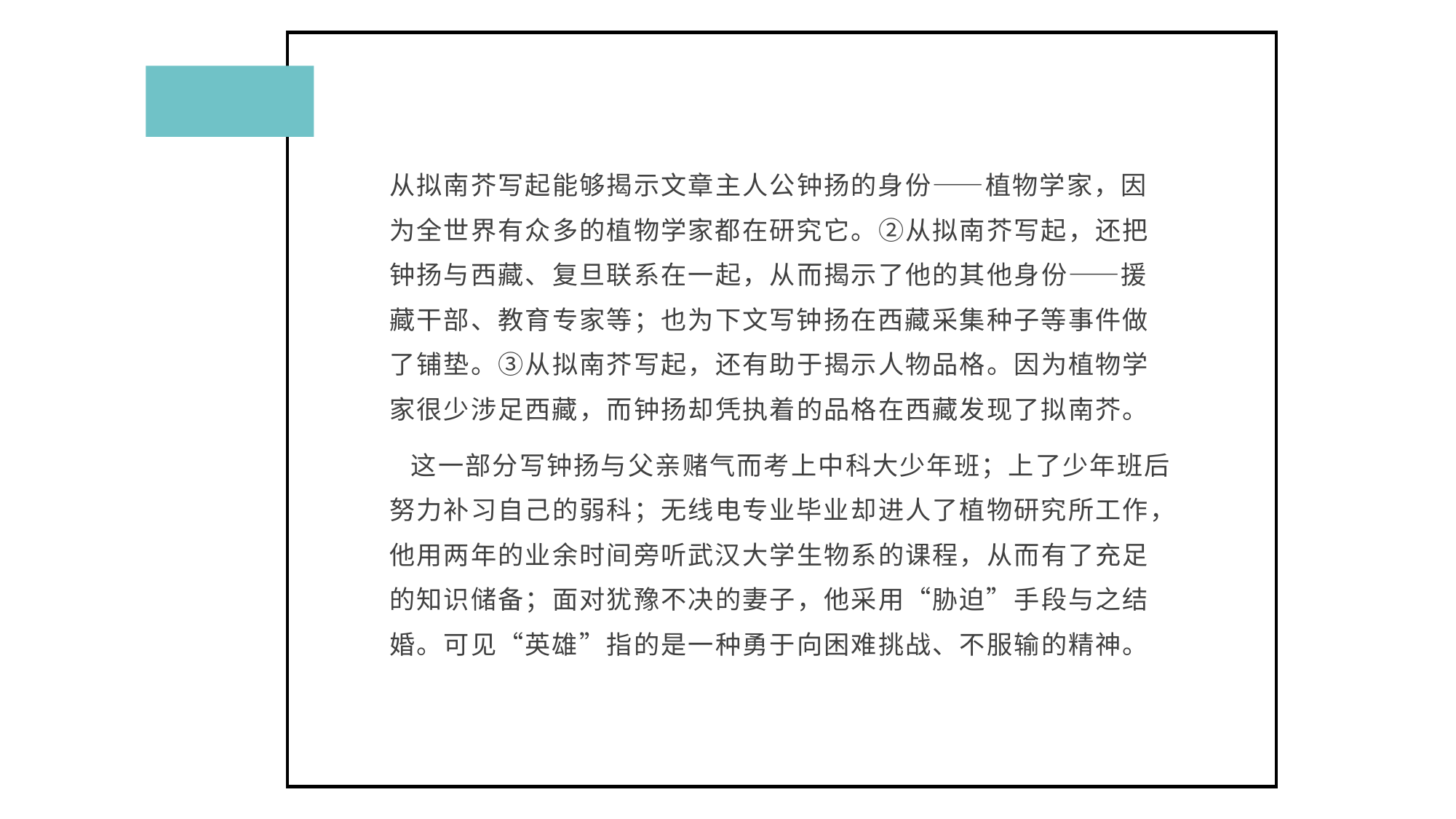

从拟南芥写起能够揭示文章主人公钟扬的身份——植物学家，因为全世界有众多的植物学家都在研究它。②从拟南芥写起，还把钟扬与西藏、复旦联系在一起，从而揭示了他的其他身份——援藏干部、教育专家等；也为下文写钟扬在西藏采集种子等事件做了铺垫。③从拟南芥写起，还有助于揭示人物品格。因为植物学家很少涉足西藏，而钟扬却凭执着的品格在西藏发现了拟南芥。
  这一部分写钟扬与父亲赌气而考上中科大少年班；上了少年班后努力补习自己的弱科；无线电专业毕业却进人了植物研究所工作，他用两年的业余时间旁听武汉大学生物系的课程，从而有了充足的知识储备；面对犹豫不决的妻子，他采用“胁迫”手段与之结婚。可见“英雄”指的是一种勇于向困难挑战、不服输的精神。